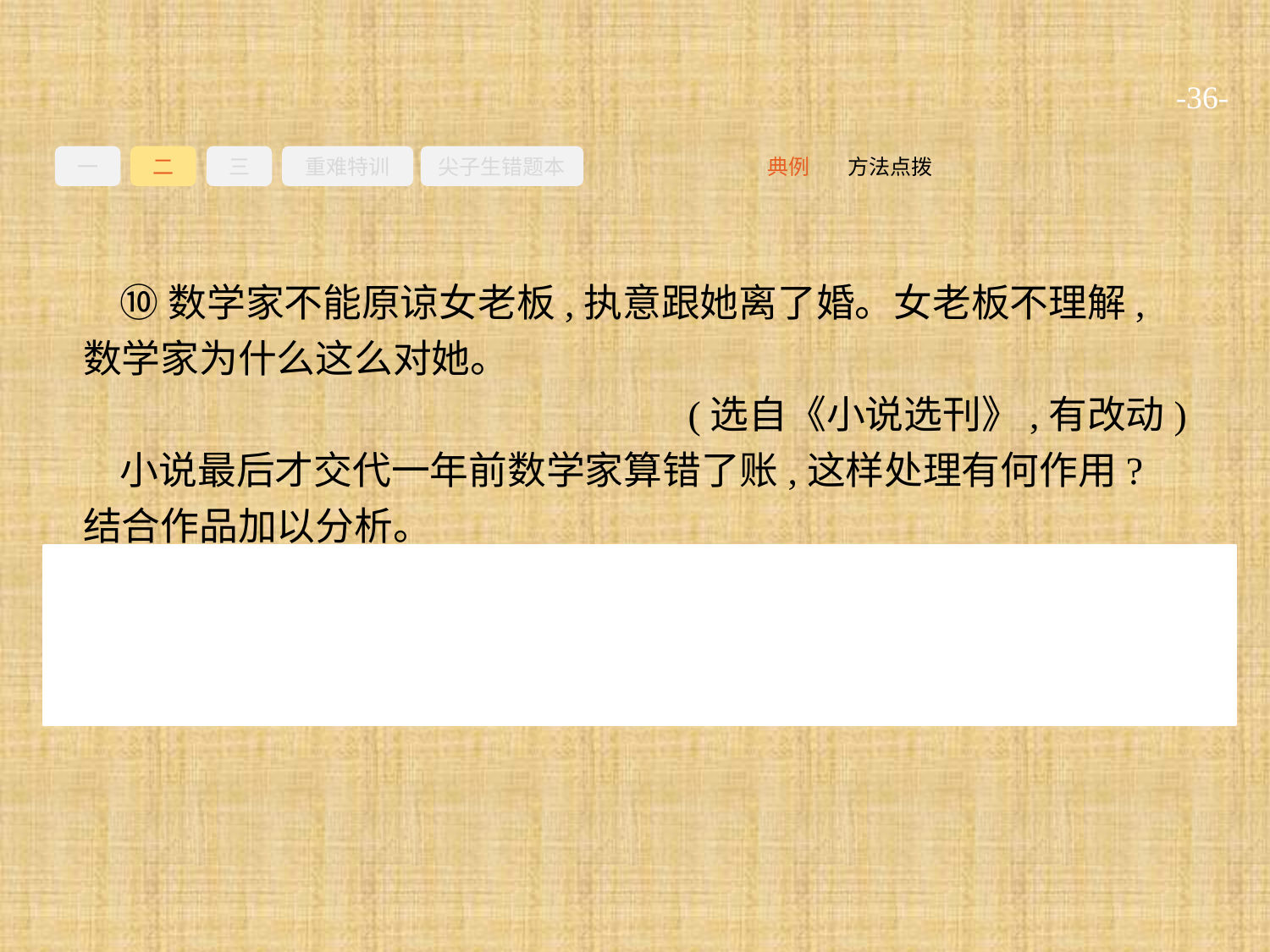

-36-
一
二
三
重难特训
尖子生错题本
方法点拨
典例
⑩数学家不能原谅女老板,执意跟她离了婚。女老板不理解,数学家为什么这么对她。
(选自《小说选刊》,有改动)
小说最后才交代一年前数学家算错了账,这样处理有何作用?结合作品加以分析。
参考答案:①使故事情节平中见奇,形成高潮;②使女老板和数学家的形象更加丰满;③进一步揭示人际交往中情商重要性的主题;④增添作品的情趣,让人回味。